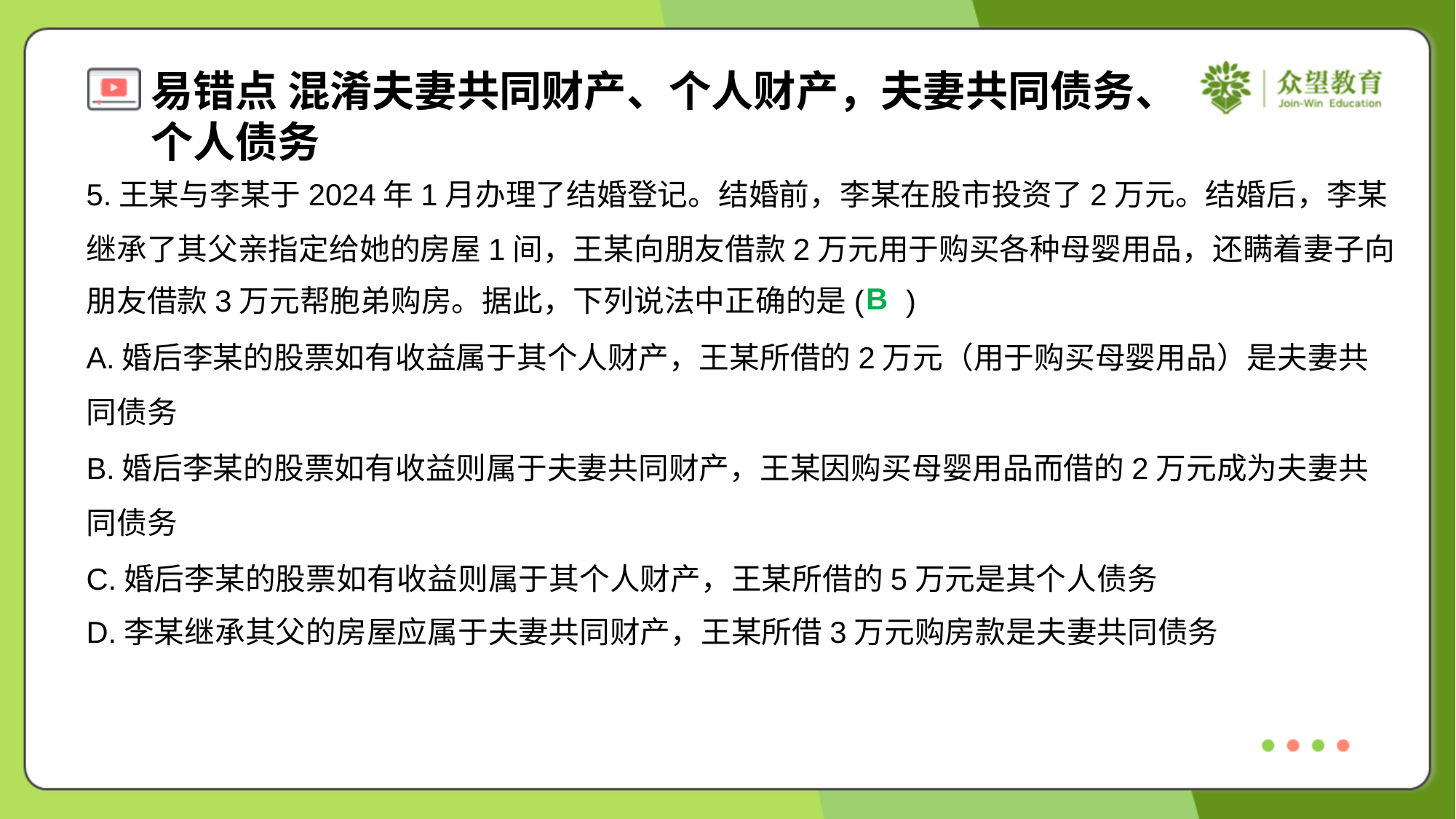

5.王某与李某于2024年1月办理了结婚登记。结婚前，李某在股市投资了2万元。结婚后，李某
继承了其父亲指定给她的房屋1间，王某向朋友借款2万元用于购买各种母婴用品，还瞒着妻子向
朋友借款3万元帮胞弟购房。据此，下列说法中正确的是(     )
B
A.婚后李某的股票如有收益属于其个人财产，王某所借的2万元（用于购买母婴用品）是夫妻共
同债务
B.婚后李某的股票如有收益则属于夫妻共同财产，王某因购买母婴用品而借的2万元成为夫妻共
同债务
C.婚后李某的股票如有收益则属于其个人财产，王某所借的5万元是其个人债务
D.李某继承其父的房屋应属于夫妻共同财产，王某所借3万元购房款是夫妻共同债务